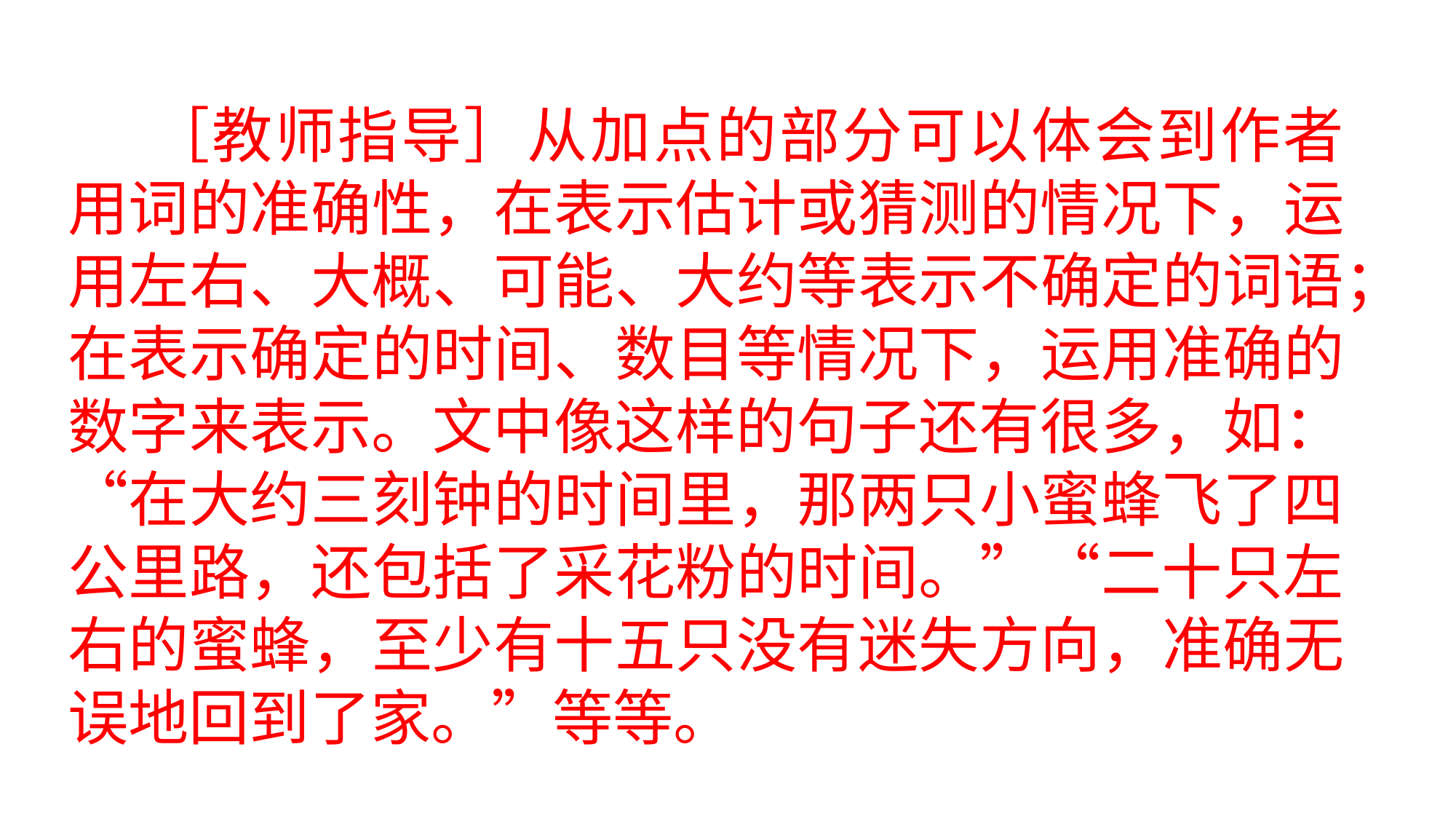

［教师指导］从加点的部分可以体会到作者用词的准确性，在表示估计或猜测的情况下，运用左右、大概、可能、大约等表示不确定的词语；在表示确定的时间、数目等情况下，运用准确的数字来表示。文中像这样的句子还有很多，如：“在大约三刻钟的时间里，那两只小蜜蜂飞了四公里路，还包括了采花粉的时间。”“二十只左右的蜜蜂，至少有十五只没有迷失方向，准确无误地回到了家。”等等。